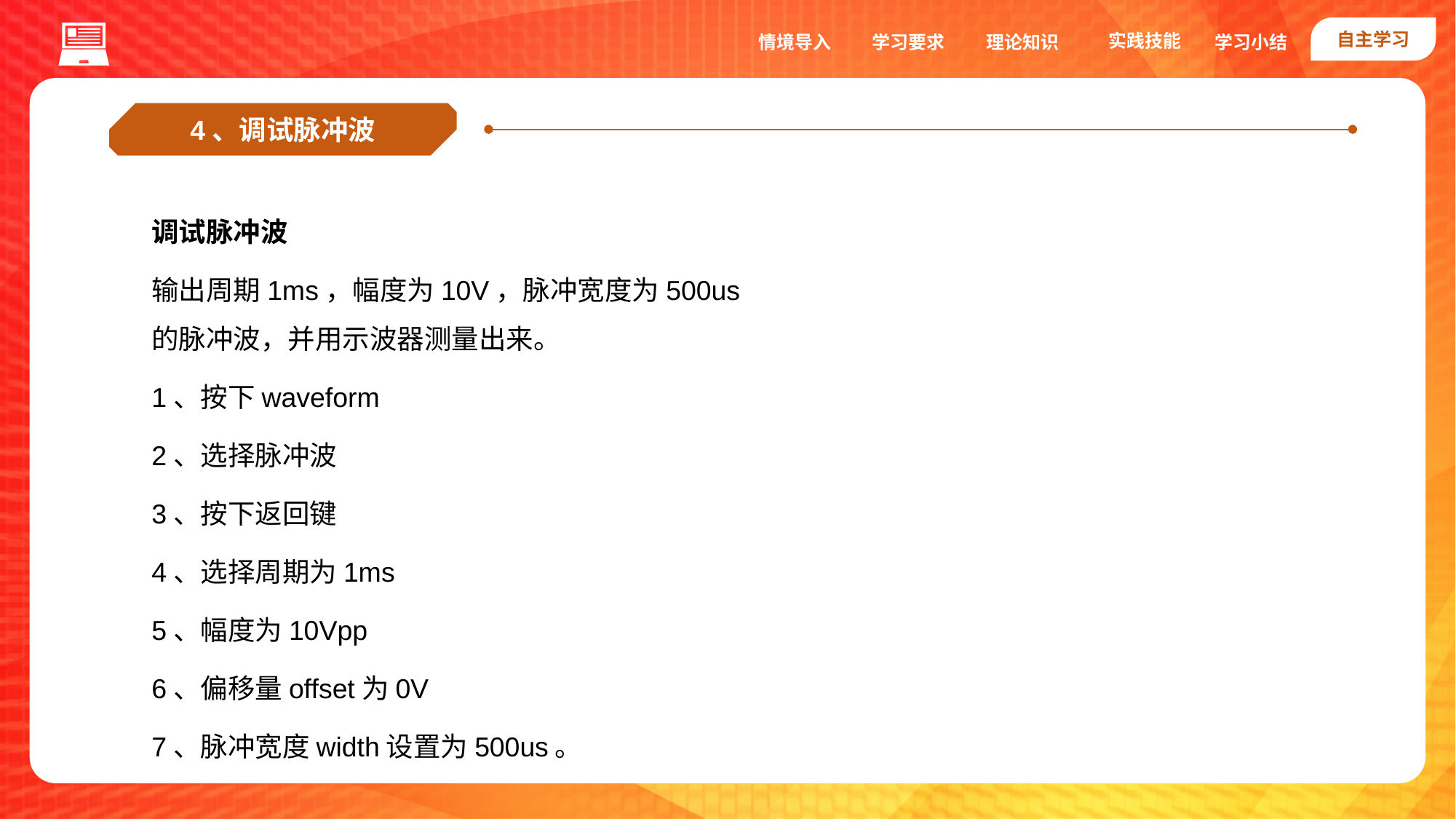

自主学习
实践技能
情境导入
学习要求
理论知识
学习小结

4、调试脉冲波

调试脉冲波
输出周期1ms，幅度为10V，脉冲宽度为500us的脉冲波，并用示波器测量出来。
1、按下waveform
2、选择脉冲波
3、按下返回键
4、选择周期为1ms
5、幅度为10Vpp
6、偏移量offset为0V
7、脉冲宽度width设置为500us。